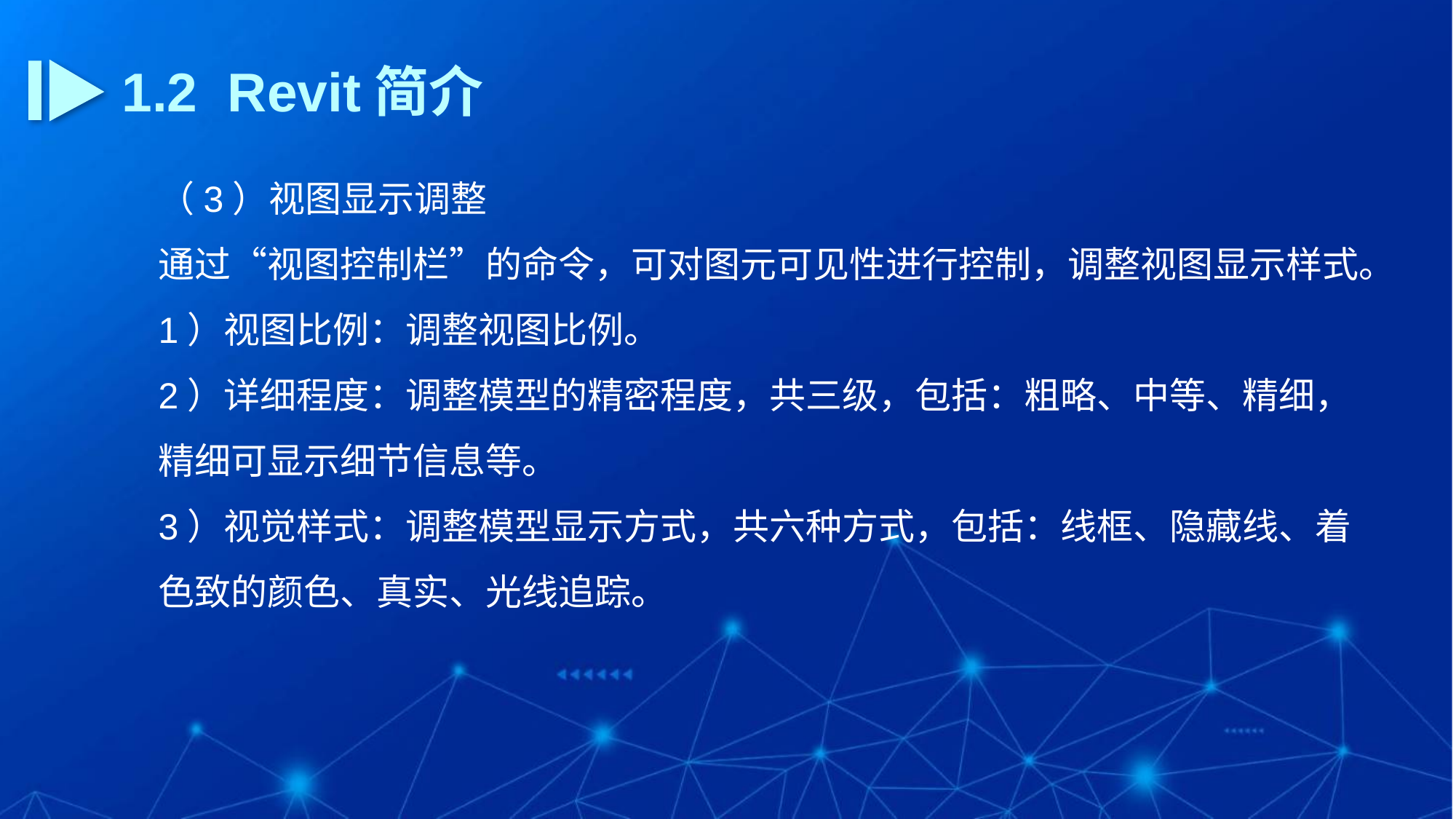

1.2  Revit简介

（3）视图显示调整
通过“视图控制栏”的命令，可对图元可见性进行控制，调整视图显示样式。
1）视图比例：调整视图比例。
2）详细程度：调整模型的精密程度，共三级，包括：粗略、中等、精细，精细可显示细节信息等。
3）视觉样式：调整模型显示方式，共六种方式，包括：线框、隐藏线、着色致的颜色、真实、光线追踪。